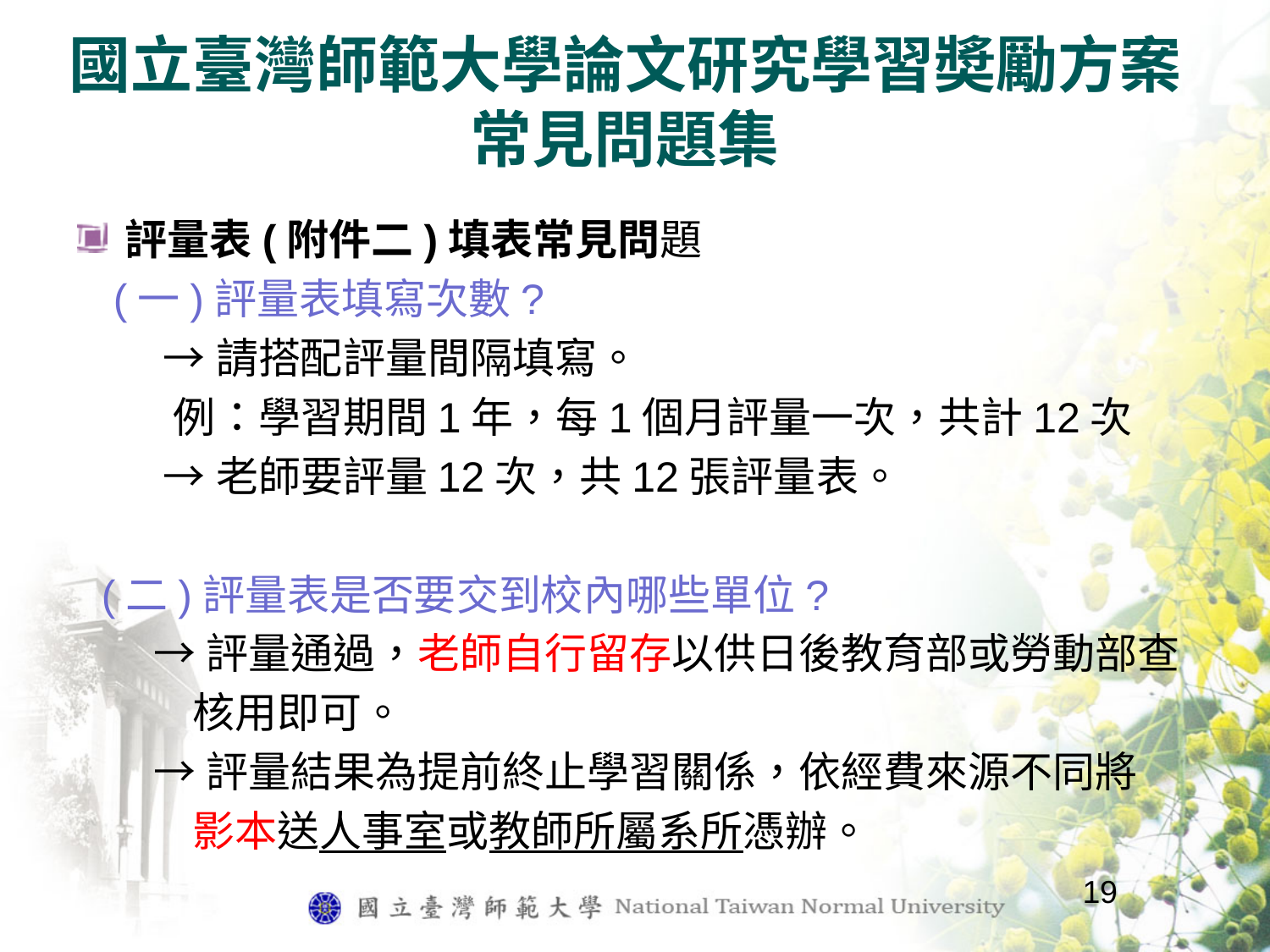

# 國立臺灣師範大學論文研究學習奬勵方案常見問題集
評量表(附件二)填表常見問題
   (一)評量表填寫次數?
         →請搭配評量間隔填寫。
         例：學習期間1年，每1個月評量一次，共計12次
         →老師要評量12次，共12張評量表。

  (二)評量表是否要交到校內哪些單位?
        →評量通過，老師自行留存以供日後教育部或勞動部查
           核用即可。
        →評量結果為提前終止學習關係，依經費來源不同將
           影本送人事室或教師所屬系所憑辦。